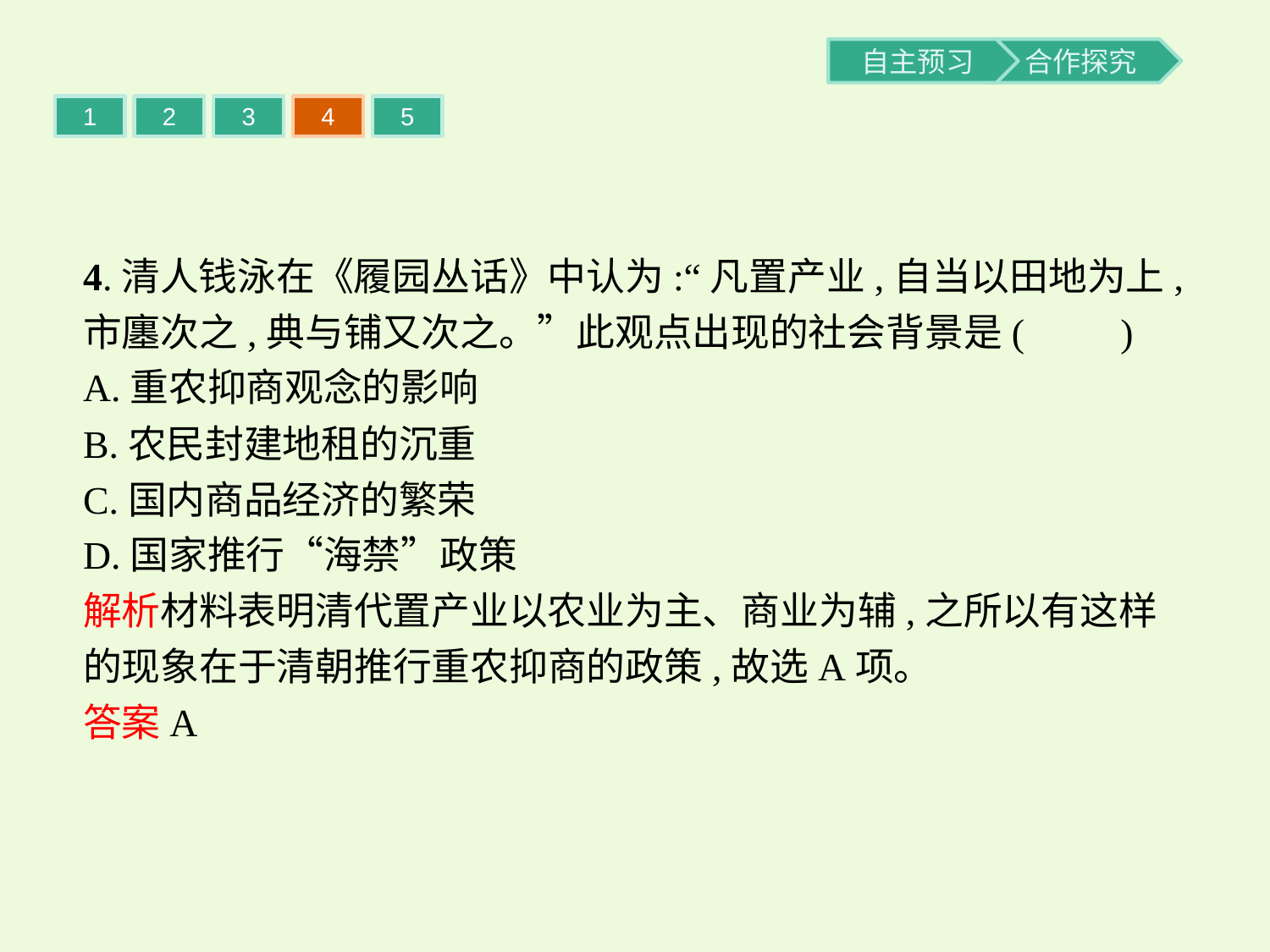

1
2
3
4
5
4.清人钱泳在《履园丛话》中认为:“凡置产业,自当以田地为上,市廛次之,典与铺又次之。”此观点出现的社会背景是(　　)
A.重农抑商观念的影响
B.农民封建地租的沉重
C.国内商品经济的繁荣
D.国家推行“海禁”政策
解析材料表明清代置产业以农业为主、商业为辅,之所以有这样的现象在于清朝推行重农抑商的政策,故选A项。
答案A